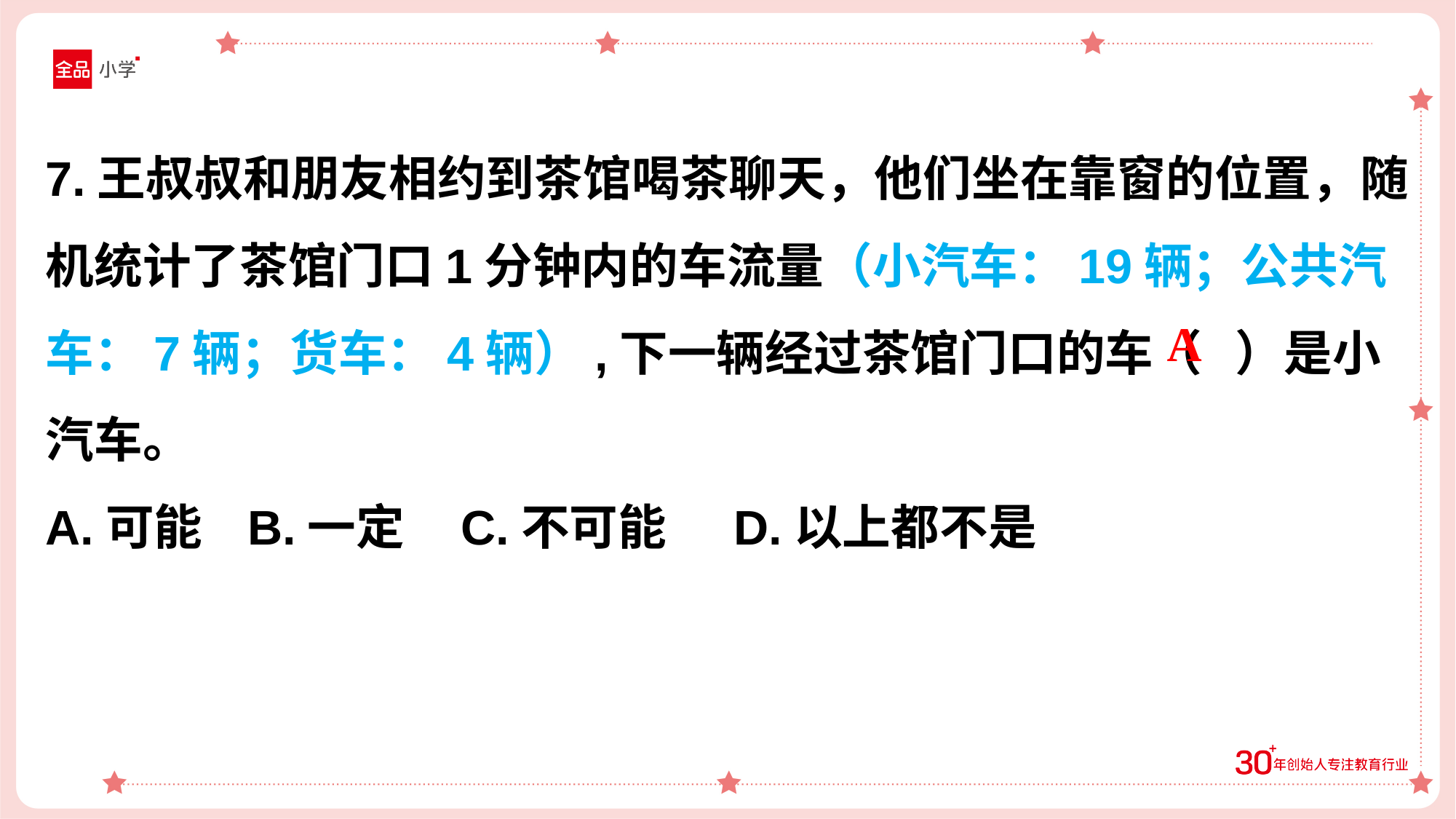

7.王叔叔和朋友相约到茶馆喝茶聊天，他们坐在靠窗的位置，随机统计了茶馆门口1分钟内的车流量（小汽车：19辆；公共汽车：7辆；货车：4辆）,下一辆经过茶馆门口的车（   ）是小汽车。
A.可能   B.一定    C.不可能     D.以上都不是
A